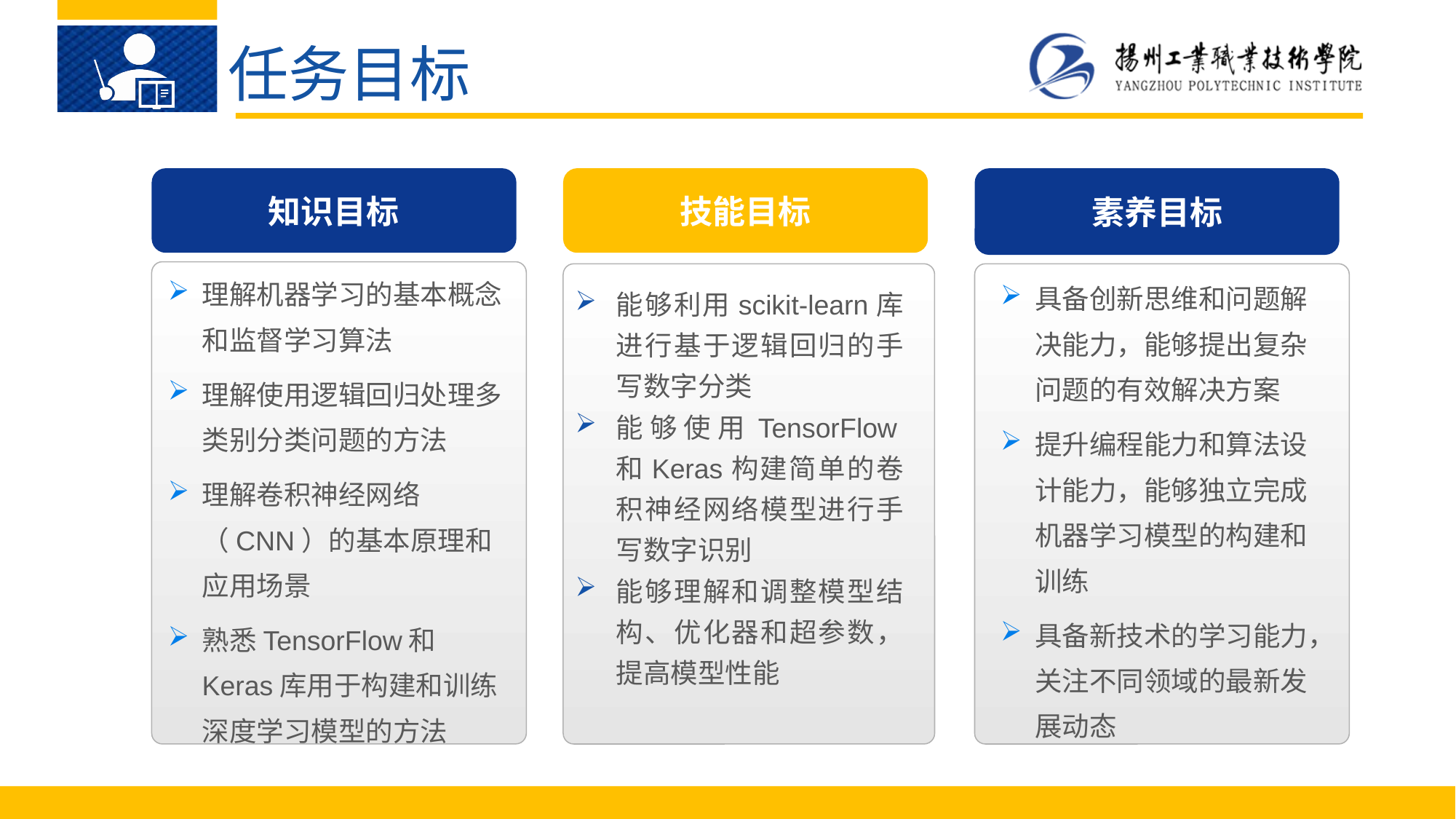

任务目标
知识目标
素养目标
技能目标
理解机器学习的基本概念和监督学习算法
理解使用逻辑回归处理多类别分类问题的方法
理解卷积神经网络（CNN）的基本原理和应用场景
熟悉TensorFlow和Keras库用于构建和训练深度学习模型的方法

具备创新思维和问题解决能力，能够提出复杂问题的有效解决方案
提升编程能力和算法设计能力，能够独立完成机器学习模型的构建和训练
具备新技术的学习能力，关注不同领域的最新发展动态

能够利用scikit-learn库进行基于逻辑回归的手写数字分类
能够使用TensorFlow和Keras构建简单的卷积神经网络模型进行手写数字识别
能够理解和调整模型结构、优化器和超参数，提高模型性能